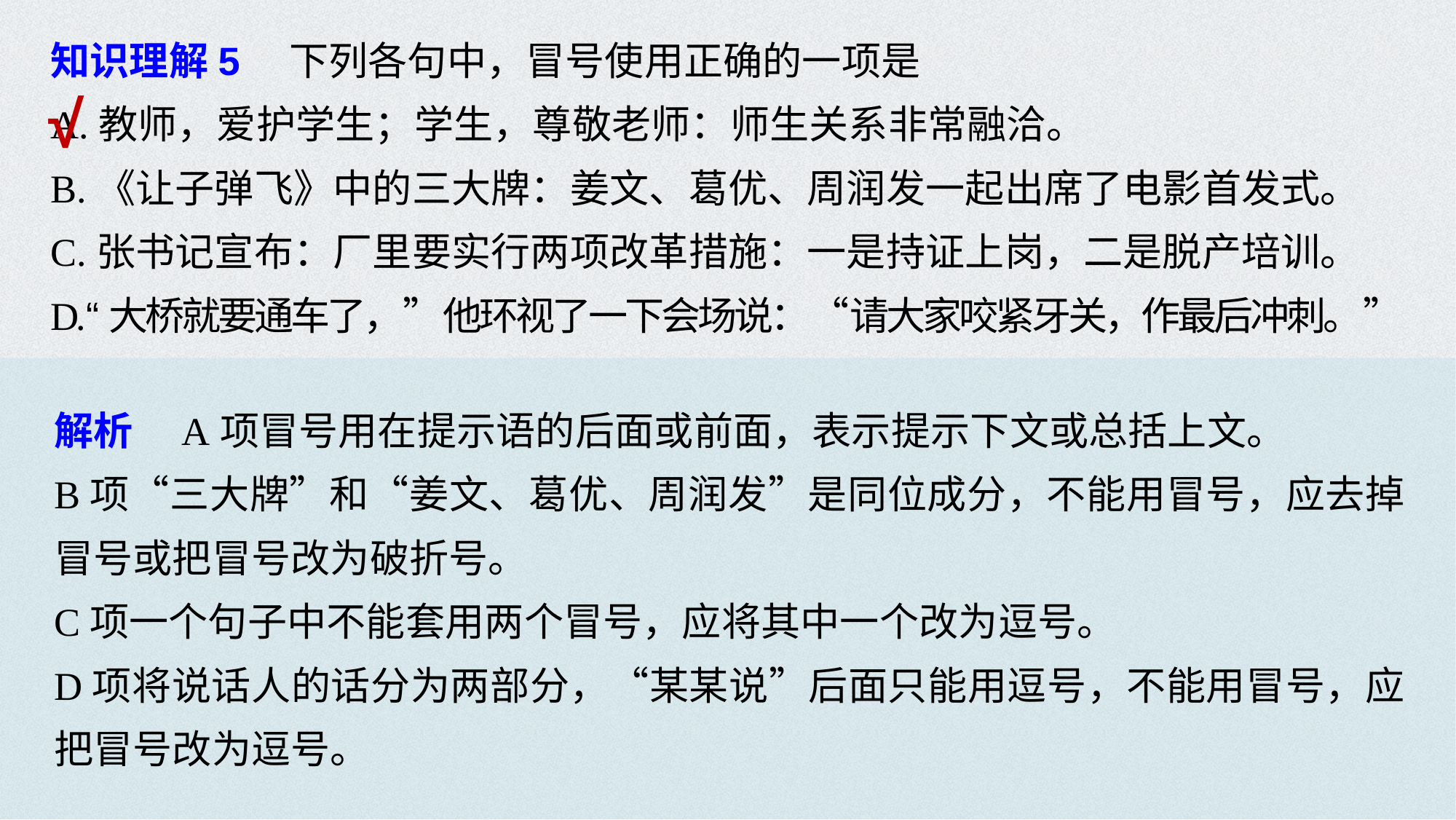

知识理解5　下列各句中，冒号使用正确的一项是
A.教师，爱护学生；学生，尊敬老师：师生关系非常融洽。
B.《让子弹飞》中的三大牌：姜文、葛优、周润发一起出席了电影首发式。
C.张书记宣布：厂里要实行两项改革措施：一是持证上岗，二是脱产培训。
D.“大桥就要通车了，”他环视了一下会场说：“请大家咬紧牙关，作最后冲刺。”
√
解析　A项冒号用在提示语的后面或前面，表示提示下文或总括上文。
B项“三大牌”和“姜文、葛优、周润发”是同位成分，不能用冒号，应去掉冒号或把冒号改为破折号。
C项一个句子中不能套用两个冒号，应将其中一个改为逗号。
D项将说话人的话分为两部分，“某某说”后面只能用逗号，不能用冒号，应把冒号改为逗号。